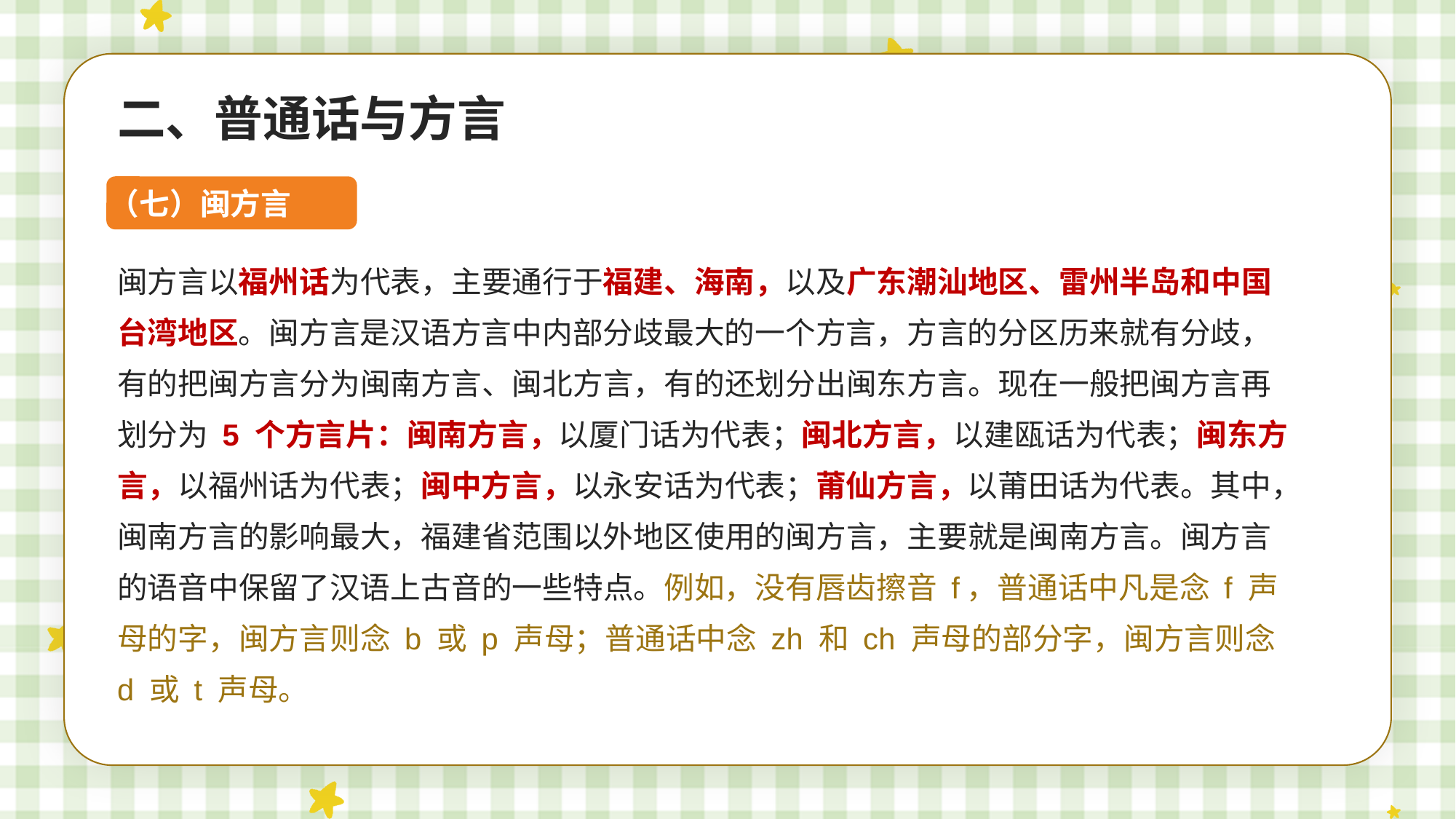

二、普通话与方言
（七）闽方言
闽方言以福州话为代表，主要通行于福建、海南，以及广东潮汕地区、雷州半岛和中国台湾地区。闽方言是汉语方言中内部分歧最大的一个方言，方言的分区历来就有分歧，有的把闽方言分为闽南方言、闽北方言，有的还划分出闽东方言。现在一般把闽方言再划分为 5 个方言片：闽南方言，以厦门话为代表；闽北方言，以建瓯话为代表；闽东方言，以福州话为代表；闽中方言，以永安话为代表；莆仙方言，以莆田话为代表。其中，闽南方言的影响最大，福建省范围以外地区使用的闽方言，主要就是闽南方言。闽方言的语音中保留了汉语上古音的一些特点。例如，没有唇齿擦音 f，普通话中凡是念 f 声母的字，闽方言则念 b 或 p 声母；普通话中念 zh 和 ch 声母的部分字，闽方言则念 d 或 t 声母。